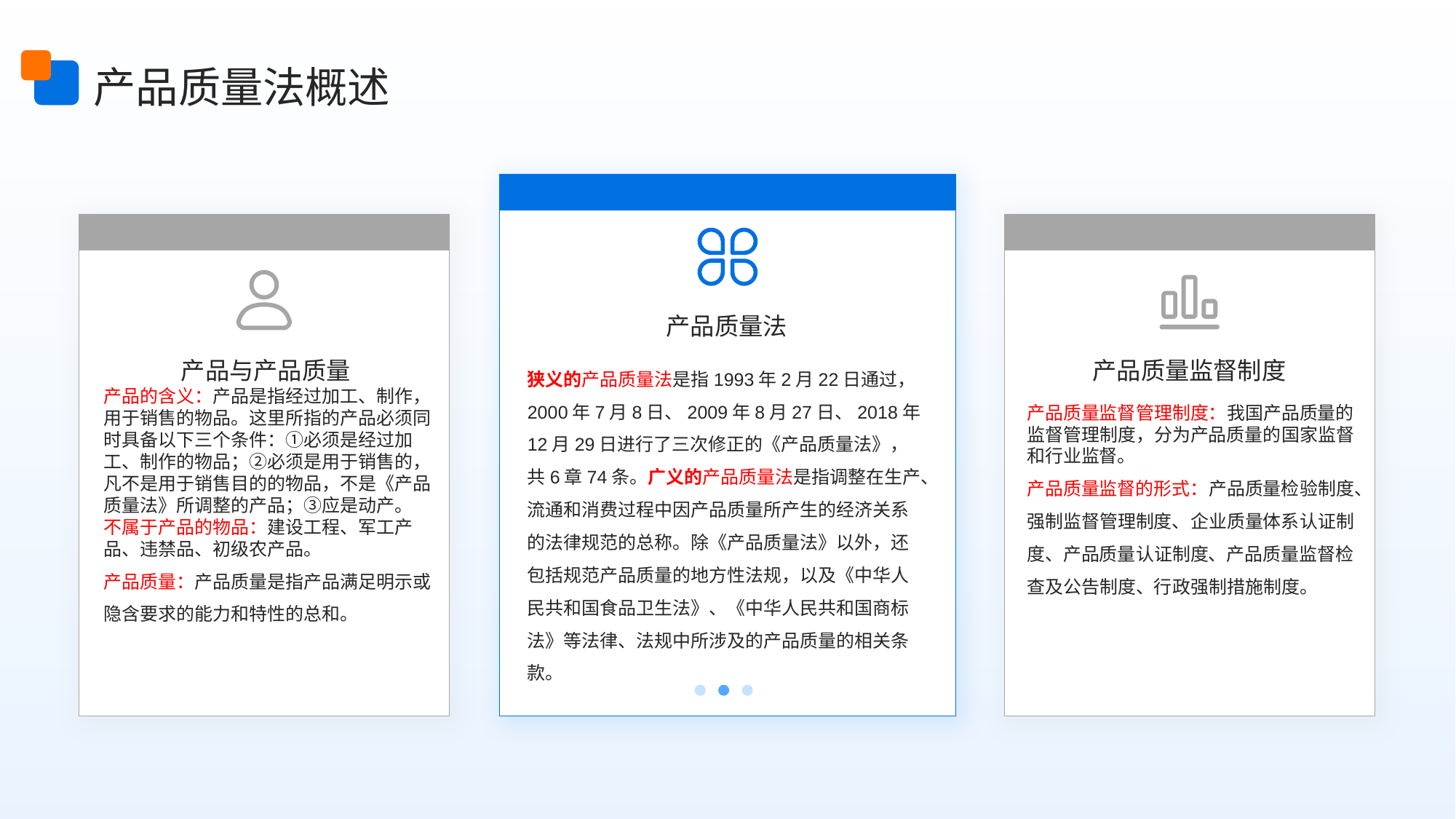

产品质量法概述

产品质量法
产品与产品质量
产品质量监督制度
狭义的产品质量法是指1993年2月22日通过，2000年7月8日、2009年8月27日、2018年12月29日进行了三次修正的《产品质量法》，共6章74条。广义的产品质量法是指调整在生产、流通和消费过程中因产品质量所产生的经济关系的法律规范的总称。除《产品质量法》以外，还包括规范产品质量的地方性法规，以及《中华人民共和国食品卫生法》、《中华人民共和国商标法》等法律、法规中所涉及的产品质量的相关条款。
产品的含义：产品是指经过加工、制作，用于销售的物品。这里所指的产品必须同时具备以下三个条件：①必须是经过加工、制作的物品；②必须是用于销售的，凡不是用于销售目的的物品，不是《产品质量法》所调整的产品；③应是动产。
不属于产品的物品：建设工程、军工产品、违禁品、初级农产品。
产品质量：产品质量是指产品满足明示或隐含要求的能力和特性的总和。
产品质量监督管理制度：我国产品质量的监督管理制度，分为产品质量的国家监督和行业监督。
产品质量监督的形式：产品质量检验制度、强制监督管理制度、企业质量体系认证制度、产品质量认证制度、产品质量监督检查及公告制度、行政强制措施制度。